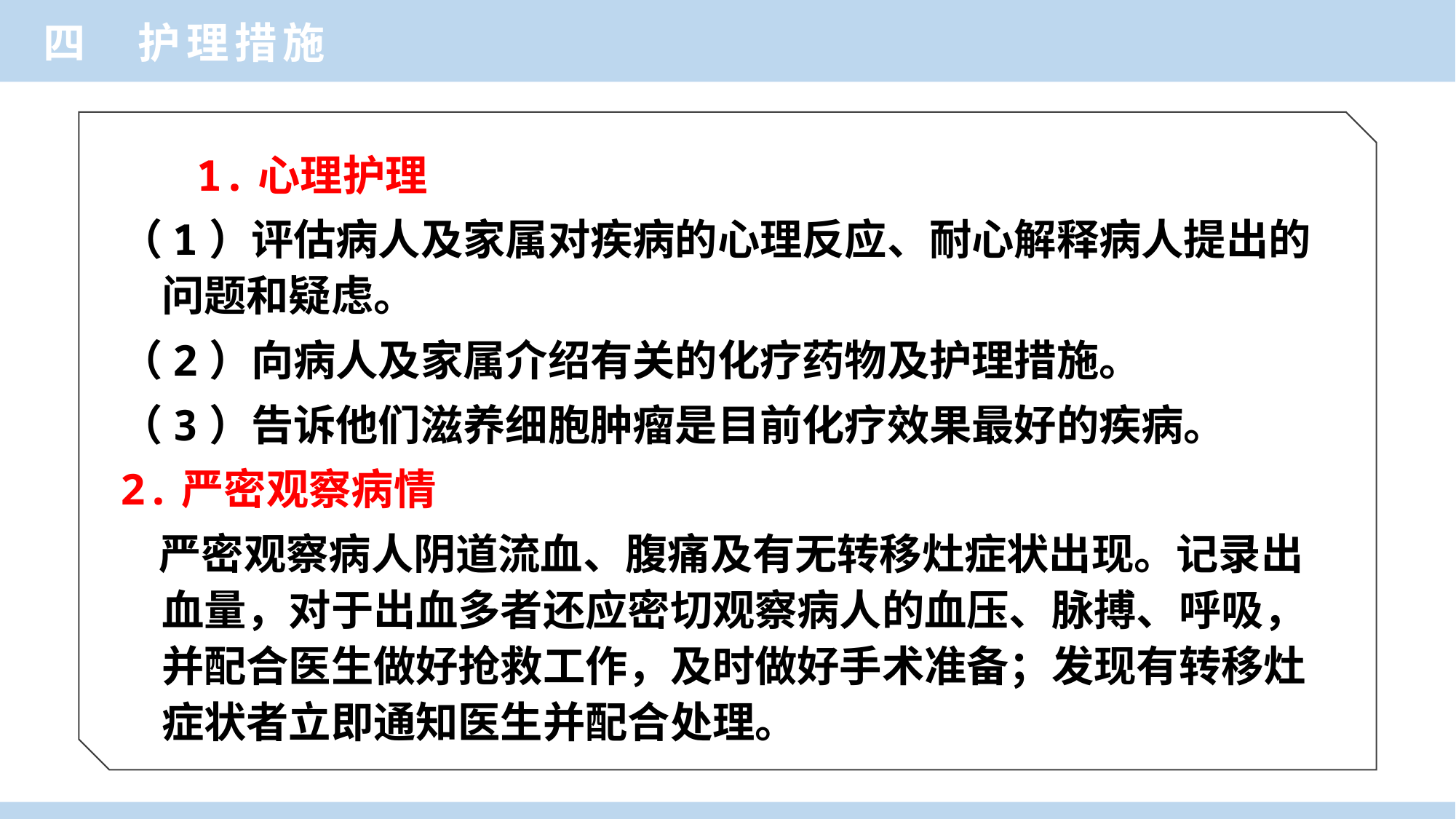

四   护理措施

   1.心理护理
（1）评估病人及家属对疾病的心理反应、耐心解释病人提出的问题和疑虑。
（2）向病人及家属介绍有关的化疗药物及护理措施。
（3）告诉他们滋养细胞肿瘤是目前化疗效果最好的疾病。
2.严密观察病情
   严密观察病人阴道流血、腹痛及有无转移灶症状出现。记录出血量，对于出血多者还应密切观察病人的血压、脉搏、呼吸，并配合医生做好抢救工作，及时做好手术准备；发现有转移灶症状者立即通知医生并配合处理。